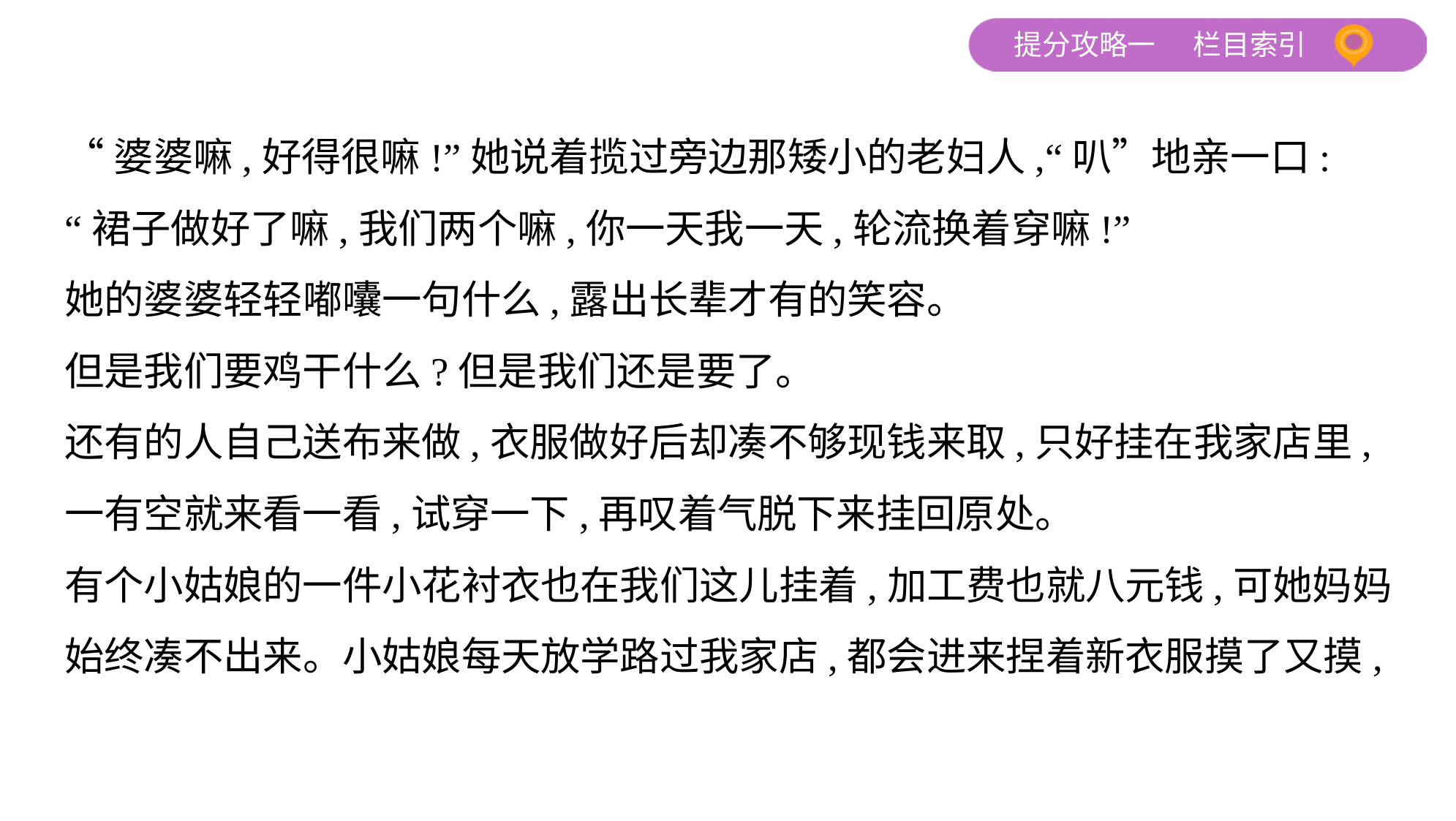

“婆婆嘛,好得很嘛!”她说着揽过旁边那矮小的老妇人,“叭”地亲一口:
“裙子做好了嘛,我们两个嘛,你一天我一天,轮流换着穿嘛!”
她的婆婆轻轻嘟囔一句什么,露出长辈才有的笑容。
但是我们要鸡干什么?但是我们还是要了。
还有的人自己送布来做,衣服做好后却凑不够现钱来取,只好挂在我家店里,
一有空就来看一看,试穿一下,再叹着气脱下来挂回原处。
有个小姑娘的一件小花衬衣也在我们这儿挂着,加工费也就八元钱,可她妈妈
始终凑不出来。小姑娘每天放学路过我家店,都会进来捏着新衣服摸了又摸,